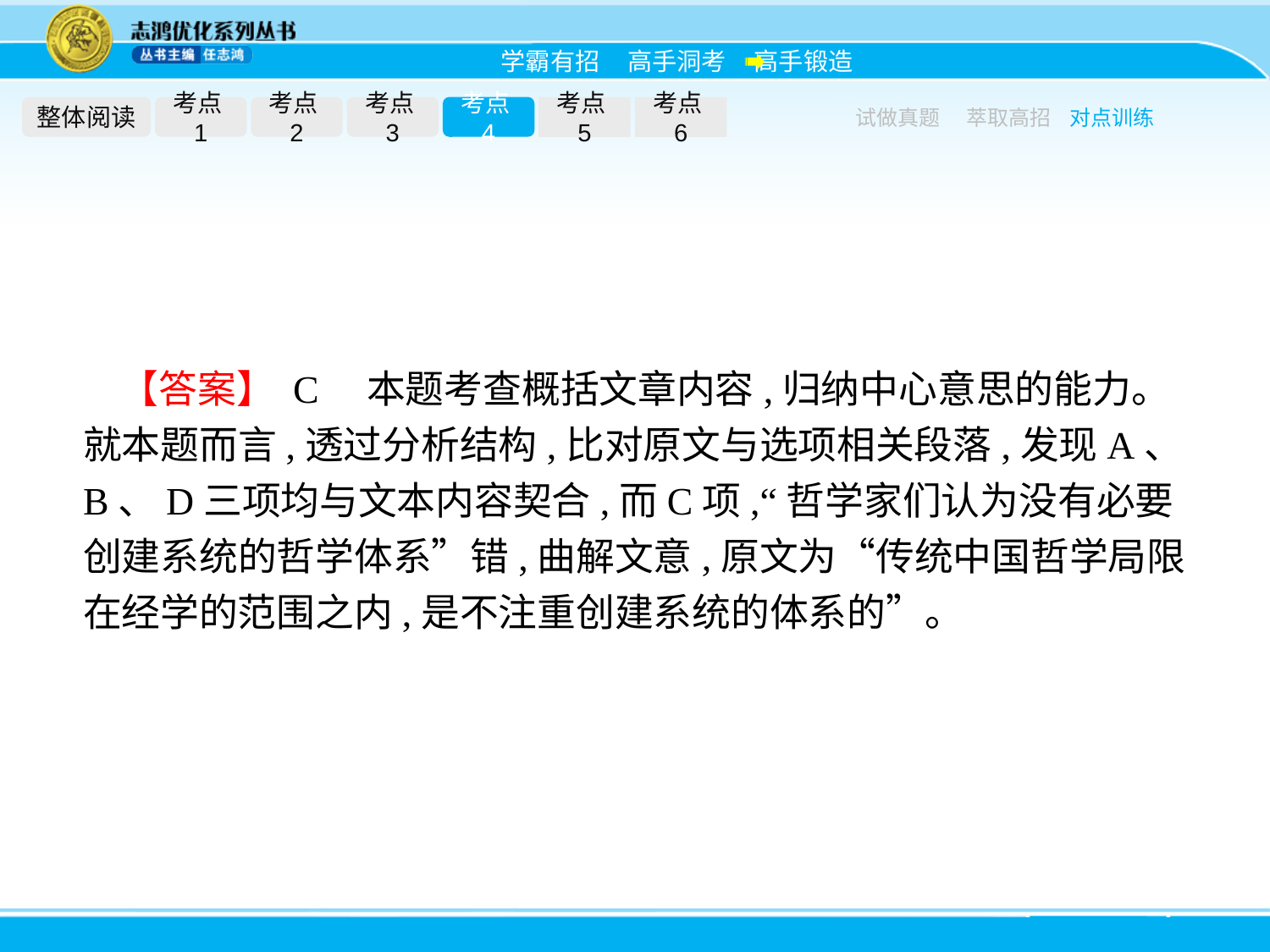

整体阅读
考点1
考点2
考点3
考点4
考点5
考点6
试做真题
萃取高招
对点训练
【答案】 C　本题考查概括文章内容,归纳中心意思的能力。就本题而言,透过分析结构,比对原文与选项相关段落,发现A、B、D三项均与文本内容契合,而C项,“哲学家们认为没有必要创建系统的哲学体系”错,曲解文意,原文为“传统中国哲学局限在经学的范围之内,是不注重创建系统的体系的”。